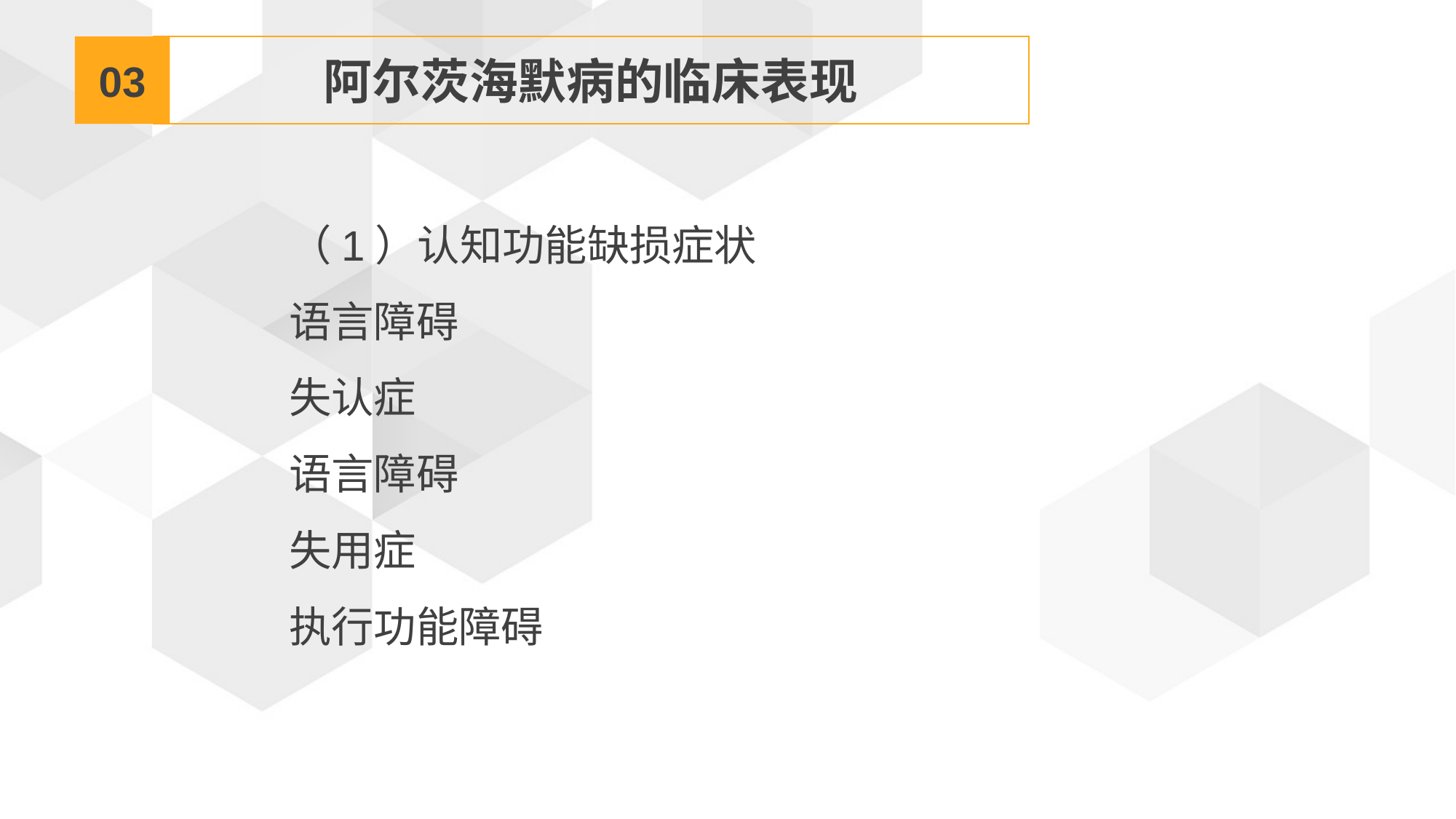

03
阿尔茨海默病的临床表现
（1）认知功能缺损症状
语言障碍
失认症
语言障碍
失用症
执行功能障碍